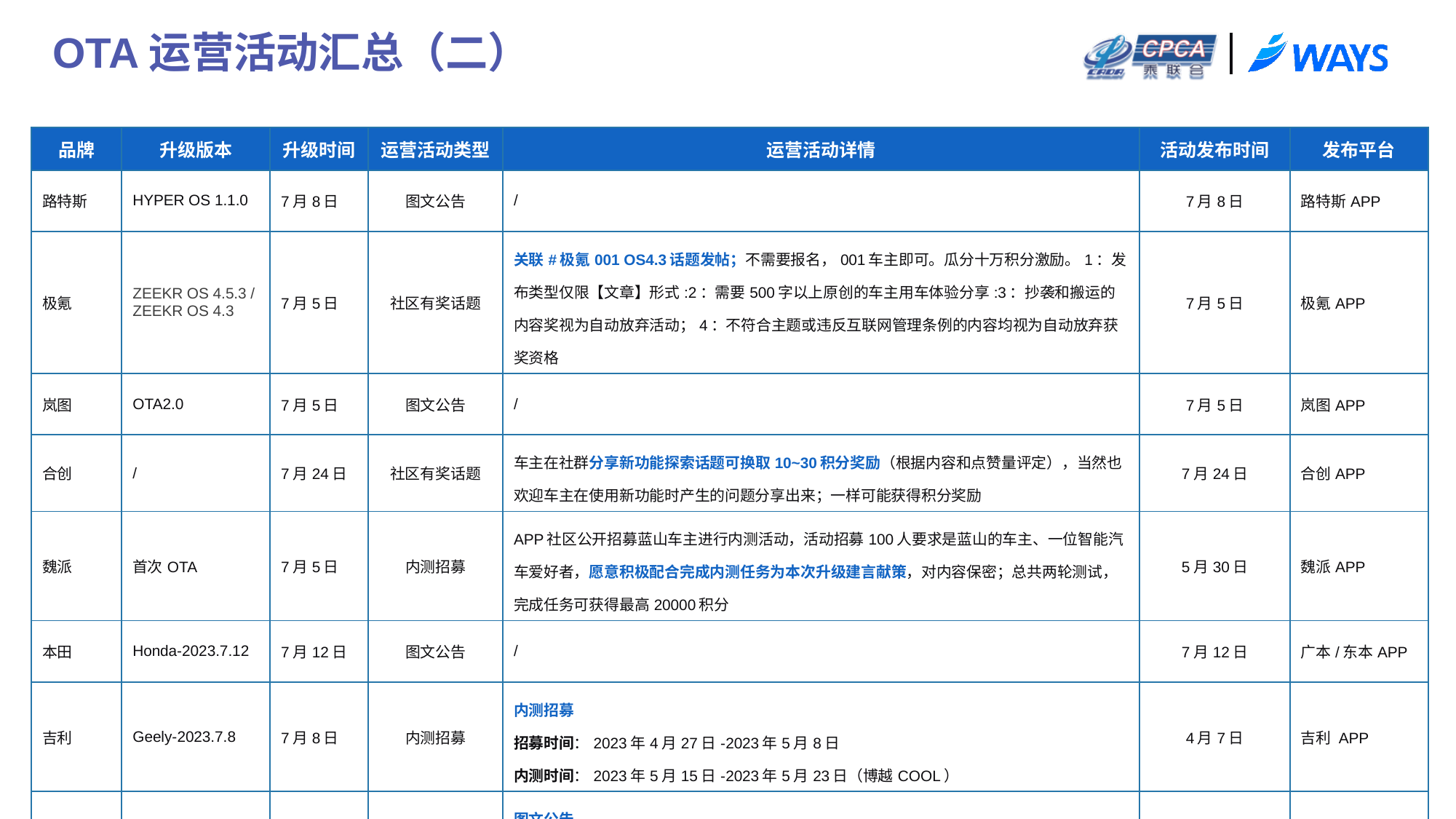

OTA运营活动汇总（二）
| 品牌 | 升级版本 | 升级时间 | 运营活动类型 | 运营活动详情 | 活动发布时间 | 发布平台 |
| --- | --- | --- | --- | --- | --- | --- |
| 路特斯 | HYPER OS 1.1.0 | 7月8日 | 图文公告 | / | 7月8日 | 路特斯APP |
| 极氪 | ZEEKR OS 4.5.3 / ZEEKR OS 4.3 | 7月5日 | 社区有奖话题 | 关联#极氪001 OS4.3话题发帖；不需要报名，001车主即可。瓜分十万积分激励。1：发布类型仅限【文章】形式:2：需要500字以上原创的车主用车体验分享:3：抄袭和搬运的内容奖视为自动放弃活动；4：不符合主题或违反互联网管理条例的内容均视为自动放弃获奖资格 | 7月5日 | 极氪APP |
| 岚图 | OTA2.0 | 7月5日 | 图文公告 | / | 7月5日 | 岚图APP |
| 合创 | / | 7月24日 | 社区有奖话题 | 车主在社群分享新功能探索话题可换取10~30积分奖励（根据内容和点赞量评定），当然也欢迎车主在使用新功能时产生的问题分享出来；一样可能获得积分奖励 | 7月24日 | 合创APP |
| 魏派 | 首次OTA | 7月5日 | 内测招募 | APP社区公开招募蓝山车主进行内测活动，活动招募100人要求是蓝山的车主、一位智能汽车爱好者，愿意积极配合完成内测任务为本次升级建言献策，对内容保密；总共两轮测试，完成任务可获得最高20000积分 | 5月30日 | 魏派APP |
| 本田 | Honda-2023.7.12 | 7月12日 | 图文公告 | / | 7月12日 | 广本/东本APP |
| 吉利 | Geely-2023.7.8 | 7月8日 | 内测招募 | 内测招募 招募时间：2023年4月27日-2023年5月8日 内测时间：2023年5月15日-2023年5月23日（博越COOL） | 4月7日 | 吉利 APP |
| 深蓝 | Deepal OS 1.2.1 | 7月26日 | 图文公告 互动话题 | 图文公告 互动话题：智慧APP升级功能中，哪一个对你最实用？欢迎在评论区分享你的用车生活。 互动话题下方超链接：互动话题的下方为试驾小程序+深蓝APP下载二维码 | 7月4日 | 深蓝 微信公众号 |